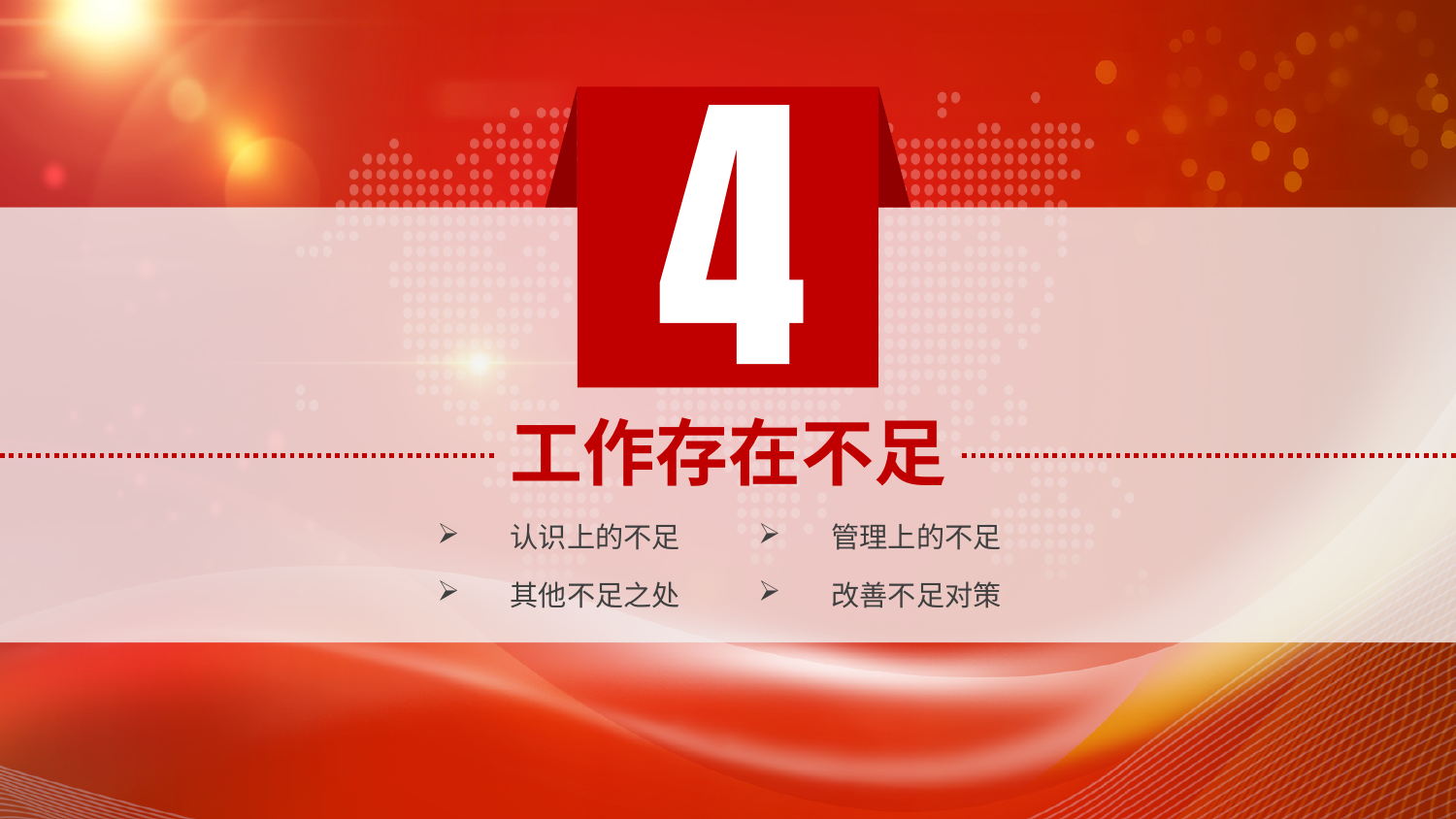

延迟符
4

工作存在不足
认识上的不足
管理上的不足
其他不足之处
改善不足对策